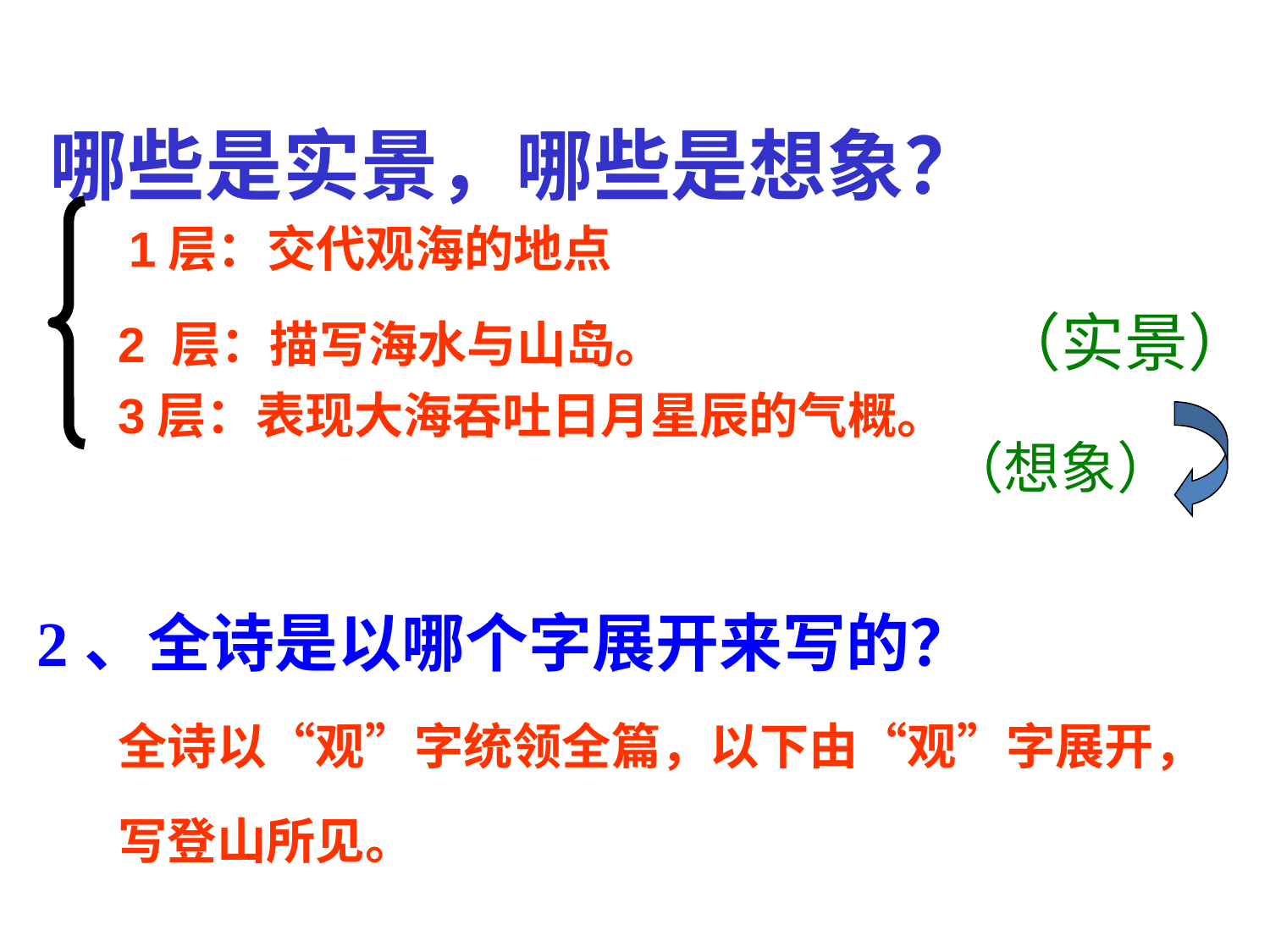

哪些是实景，哪些是想象？

1层：交代观海的地点
（实景）
2 层：描写海水与山岛。
3层：表现大海吞吐日月星辰的气概。

（想象）
2、全诗是以哪个字展开来写的？
全诗以“观”字统领全篇，以下由“观”字展开，
写登山所见。